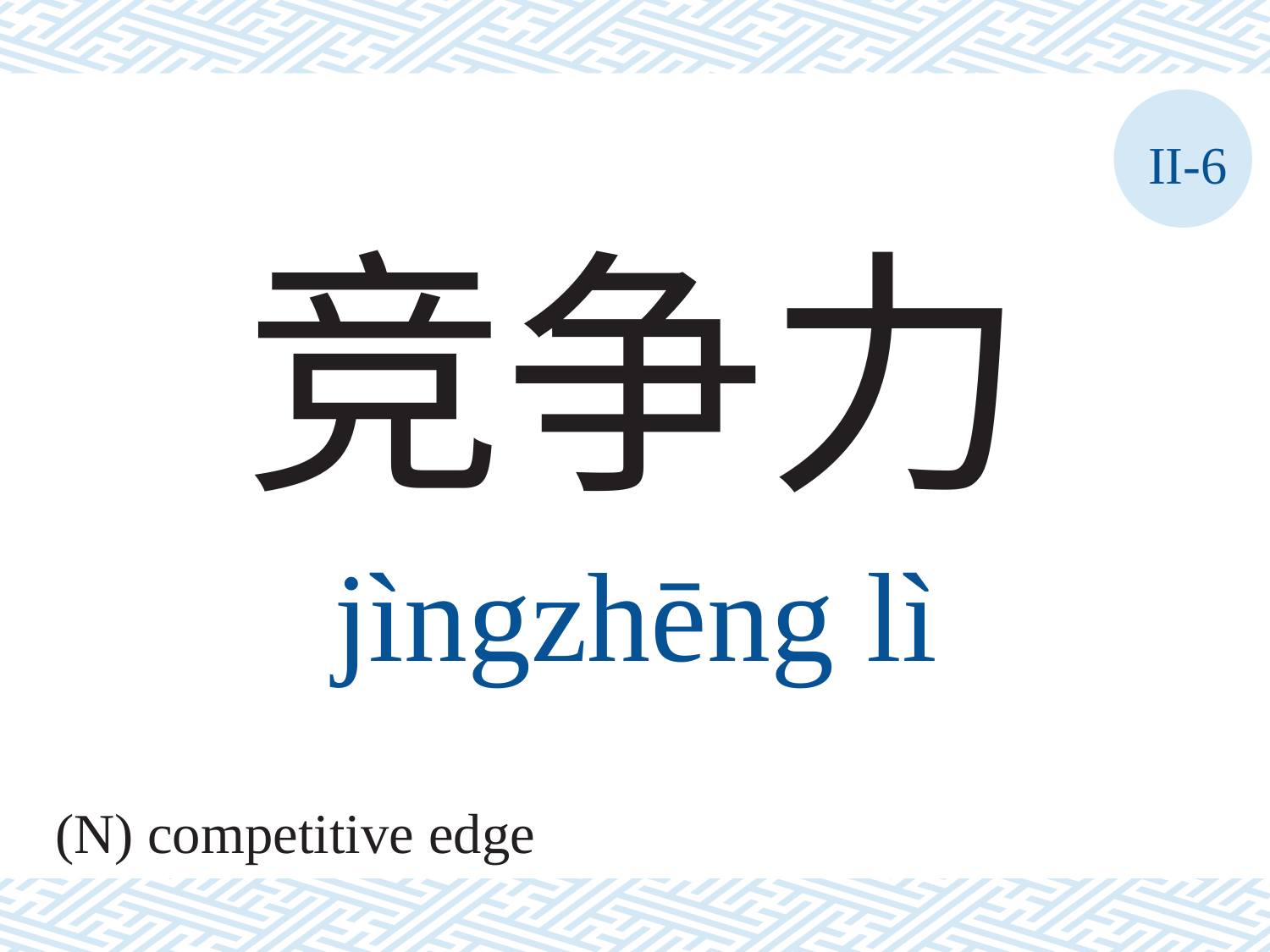

II-6
竞争力
jìngzhēng	lì
(N) competitive edge